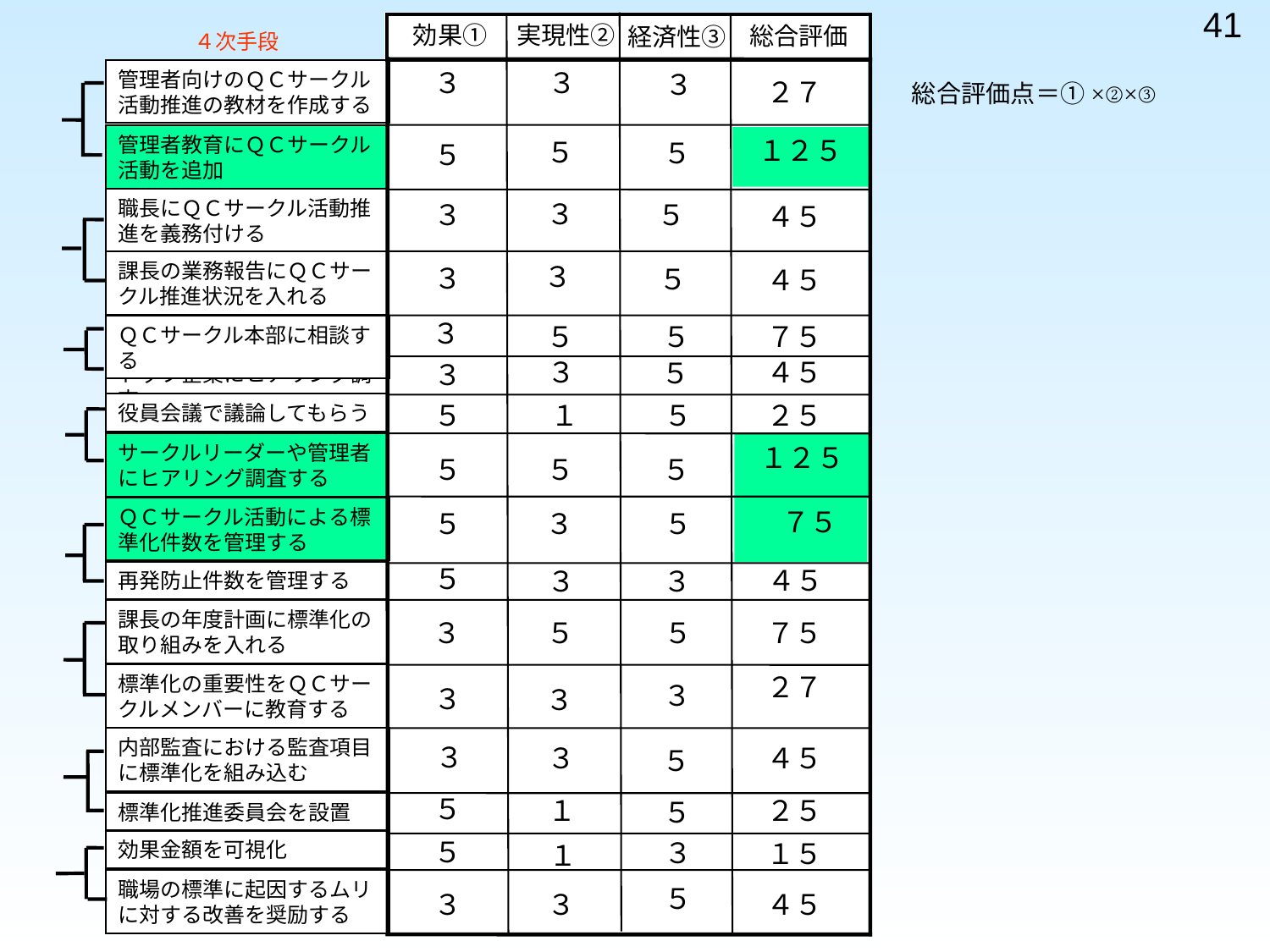

41

実現性②
効果①

総合評価
経済性③
４次手段

３

３

管理者向けのＱＣサークル活動推進の教材を作成する
３
２７

管理者教育にＱＣサークル活動を追加
 １２５
５
５
５

職長にＱＣサークル活動推進を義務付ける

３
５
３
４５

課長の業務報告にＱＣサークル推進状況を入れる
３
３
５
４５

３
５
５
７５

ＱＣサークル本部に相談する

４５
３
５

３
トップ企業にヒアリング調査

５
１
５
２５
役員会議で議論してもらう

サークルリーダーや管理者にヒアリング調査する

 １２５

５
５
５

ＱＣサークル活動による標準化件数を管理する
　 ７５
５
３
５

５

４５
３
３
再発防止件数を管理する

課長の年度計画に標準化の取り組みを入れる
３
５
５
７５

２７
標準化の重要性をＱＣサークルメンバーに教育する

３
３
３

内部監査における監査項目に標準化を組み込む

３
３
４５
５

５
１
２５
５
標準化推進委員会を設置

５
３
１５
効果金額を可視化
１

職場の標準に起因するムリに対する改善を奨励する

５
３
３
４５

総合評価点＝①×②×③